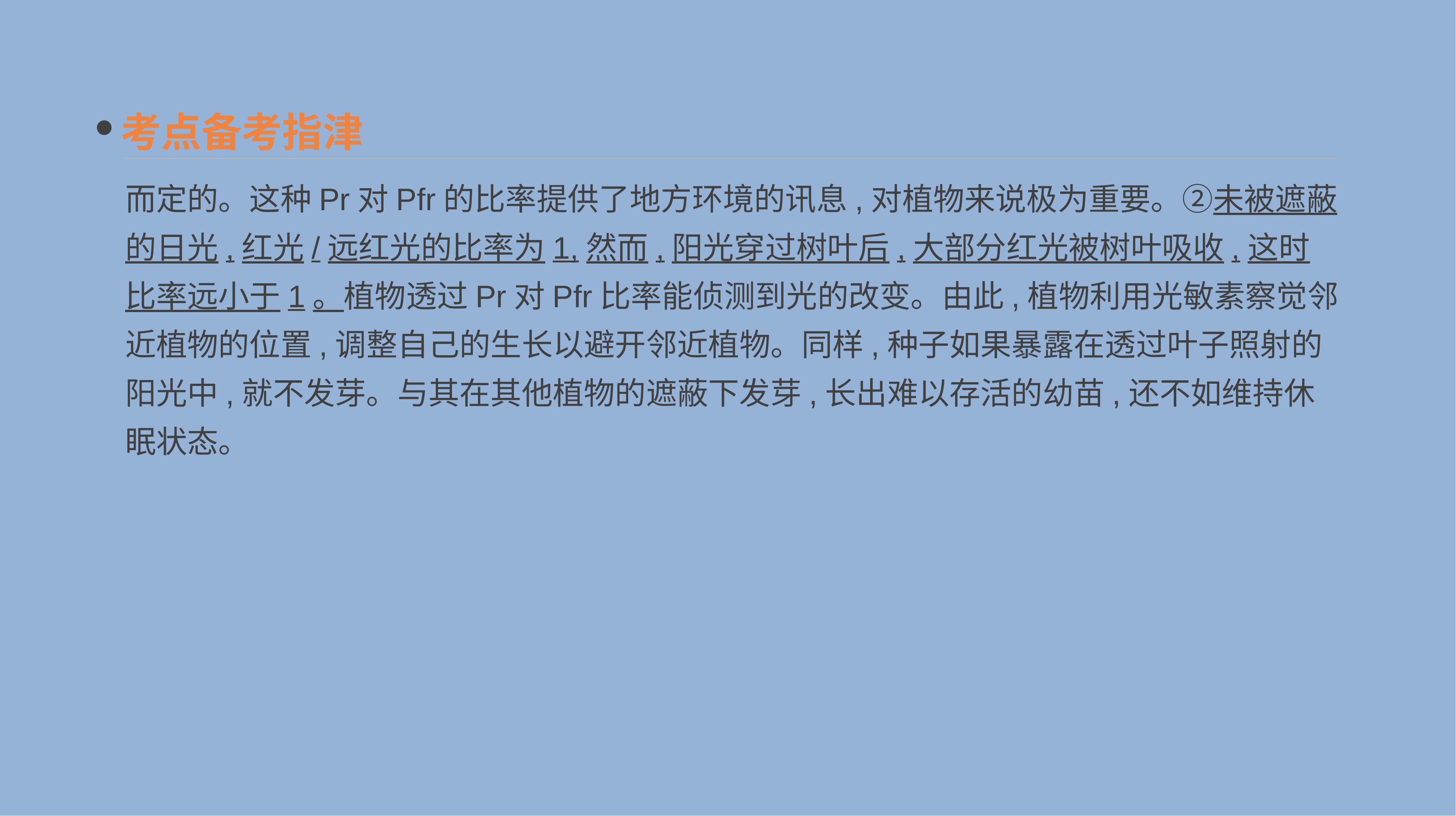

考点备考指津

而定的。这种Pr对Pfr的比率提供了地方环境的讯息,对植物来说极为重要。②未被遮蔽的日光,红光/远红光的比率为1,然而,阳光穿过树叶后,大部分红光被树叶吸收,这时比率远小于1。植物透过Pr对Pfr比率能侦测到光的改变。由此,植物利用光敏素察觉邻近植物的位置,调整自己的生长以避开邻近植物。同样,种子如果暴露在透过叶子照射的阳光中,就不发芽。与其在其他植物的遮蔽下发芽,长出难以存活的幼苗,还不如维持休眠状态。